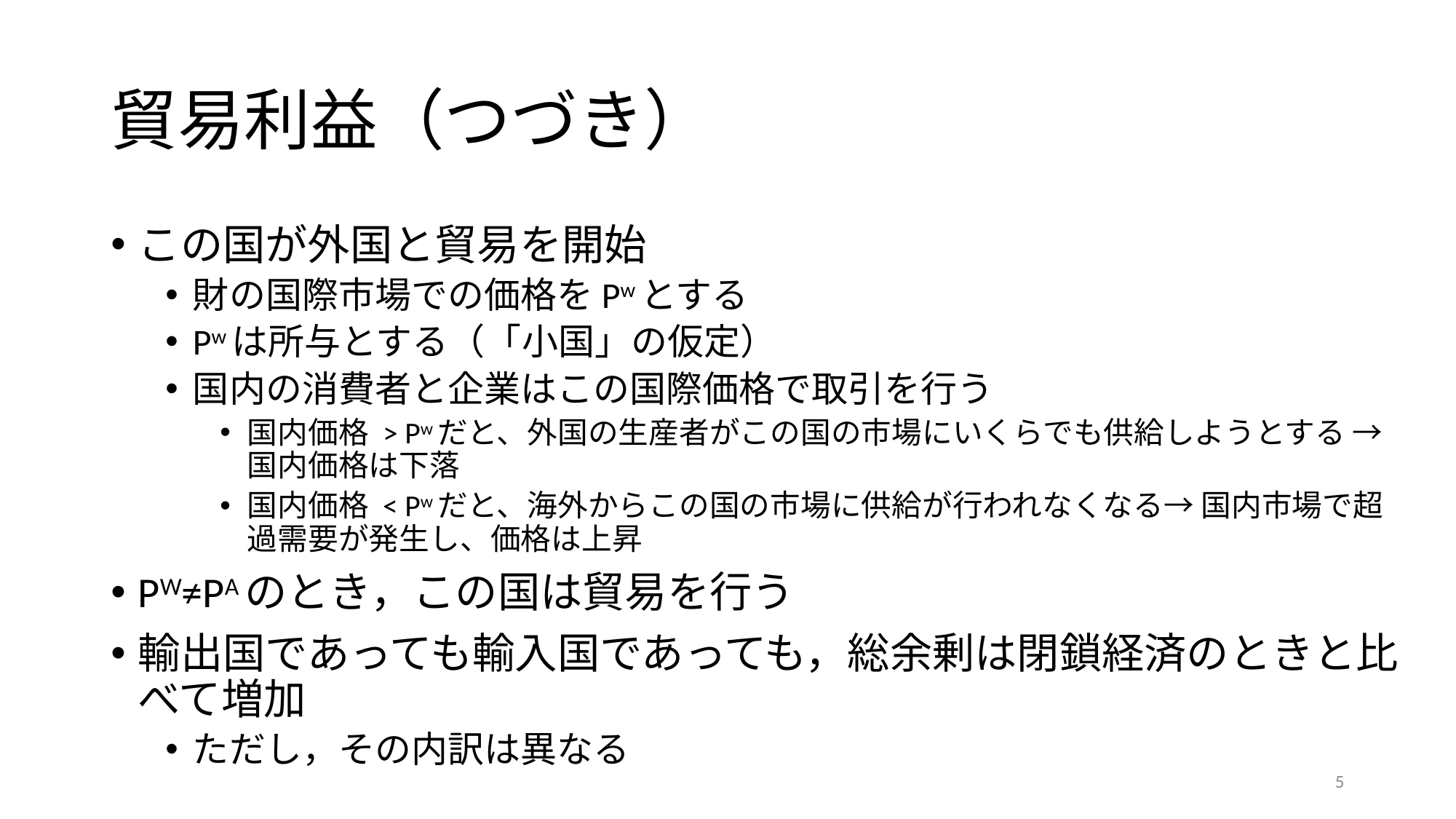

# 貿易利益（つづき）
この国が外国と貿易を開始
財の国際市場での価格をPwとする
Pwは所与とする（「小国」の仮定）
国内の消費者と企業はこの国際価格で取引を行う
国内価格 > Pwだと、外国の生産者がこの国の市場にいくらでも供給しようとする → 国内価格は下落
国内価格 < Pwだと、海外からこの国の市場に供給が行われなくなる→ 国内市場で超過需要が発生し、価格は上昇
PW≠PAのとき，この国は貿易を行う
輸出国であっても輸入国であっても，総余剰は閉鎖経済のときと比べて増加
ただし，その内訳は異なる

5